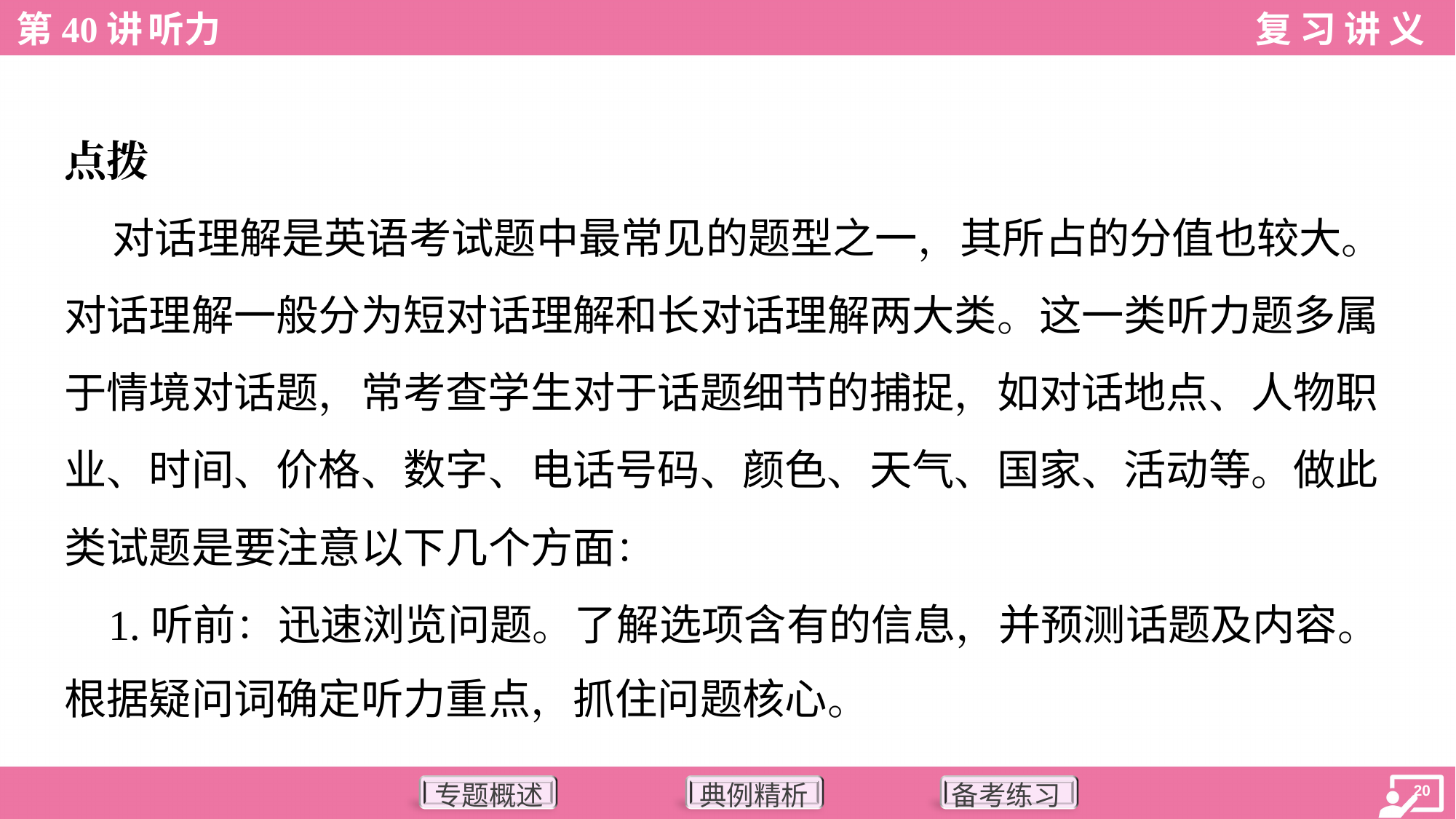

点拨
    对话理解是英语考试题中最常见的题型之一，其所占的分值也较大。
对话理解一般分为短对话理解和长对话理解两大类。这一类听力题多属
于情境对话题，常考查学生对于话题细节的捕捉，如对话地点、人物职
业、时间、价格、数字、电话号码、颜色、天气、国家、活动等。做此
类试题是要注意以下几个方面：
    1.听前：迅速浏览问题。了解选项含有的信息，并预测话题及内容。
根据疑问词确定听力重点，抓住问题核心。